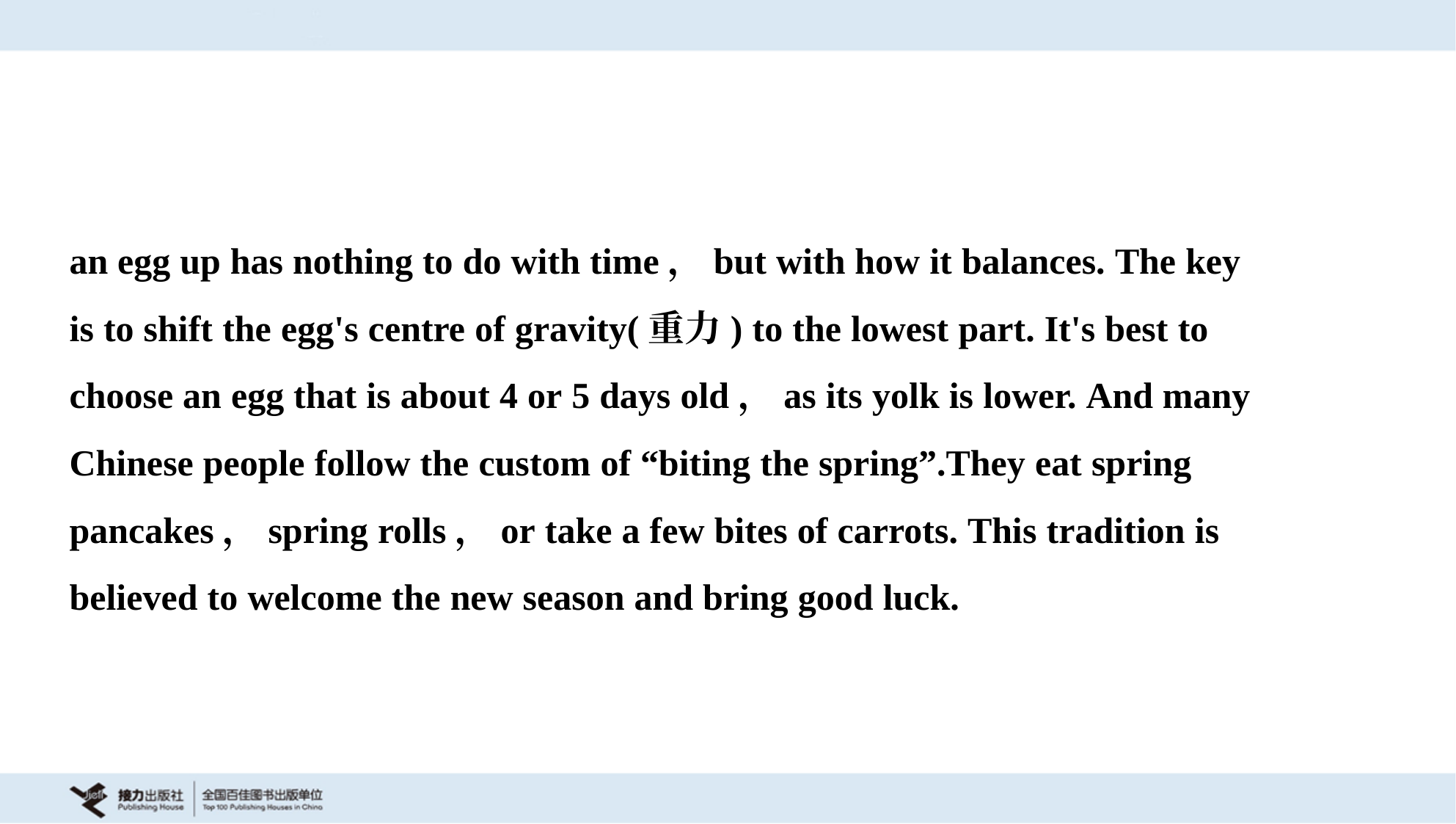

an egg up has nothing to do with time，but with how it balances. The key
is to shift the egg's centre of gravity(重力) to the lowest part. It's best to
choose an egg that is about 4 or 5 days old，as its yolk is lower. And many
Chinese people follow the custom of “biting the spring”.They eat spring
pancakes，spring rolls，or take a few bites of carrots. This tradition is
believed to welcome the new season and bring good luck.